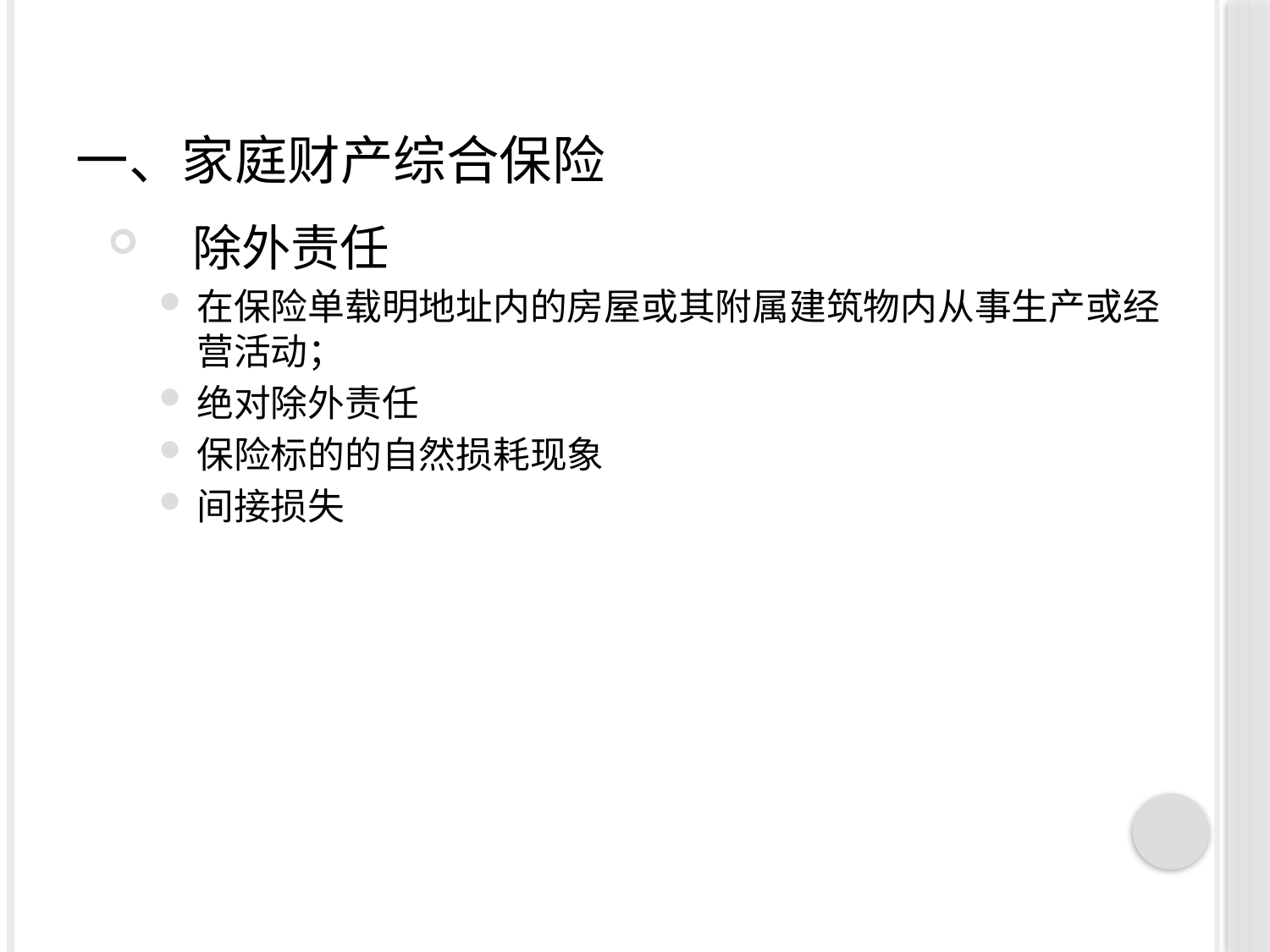

# 一、家庭财产综合保险
除外责任
在保险单载明地址内的房屋或其附属建筑物内从事生产或经营活动；
绝对除外责任
保险标的的自然损耗现象
间接损失